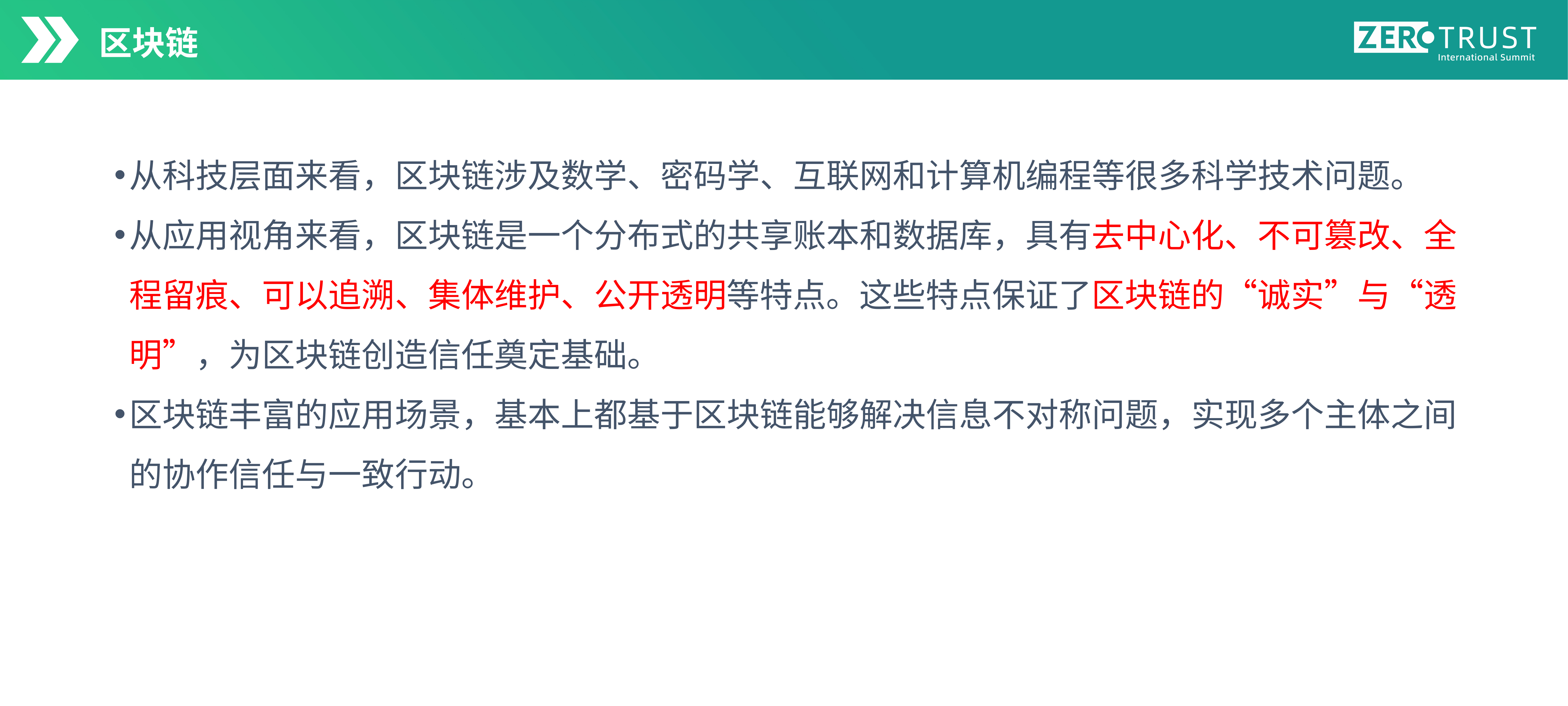

区块链
从科技层面来看，区块链涉及数学、密码学、互联网和计算机编程等很多科学技术问题。
从应用视角来看，区块链是一个分布式的共享账本和数据库，具有去中心化、不可篡改、全程留痕、可以追溯、集体维护、公开透明等特点。这些特点保证了区块链的“诚实”与“透明”，为区块链创造信任奠定基础。
区块链丰富的应用场景，基本上都基于区块链能够解决信息不对称问题，实现多个主体之间的协作信任与一致行动。